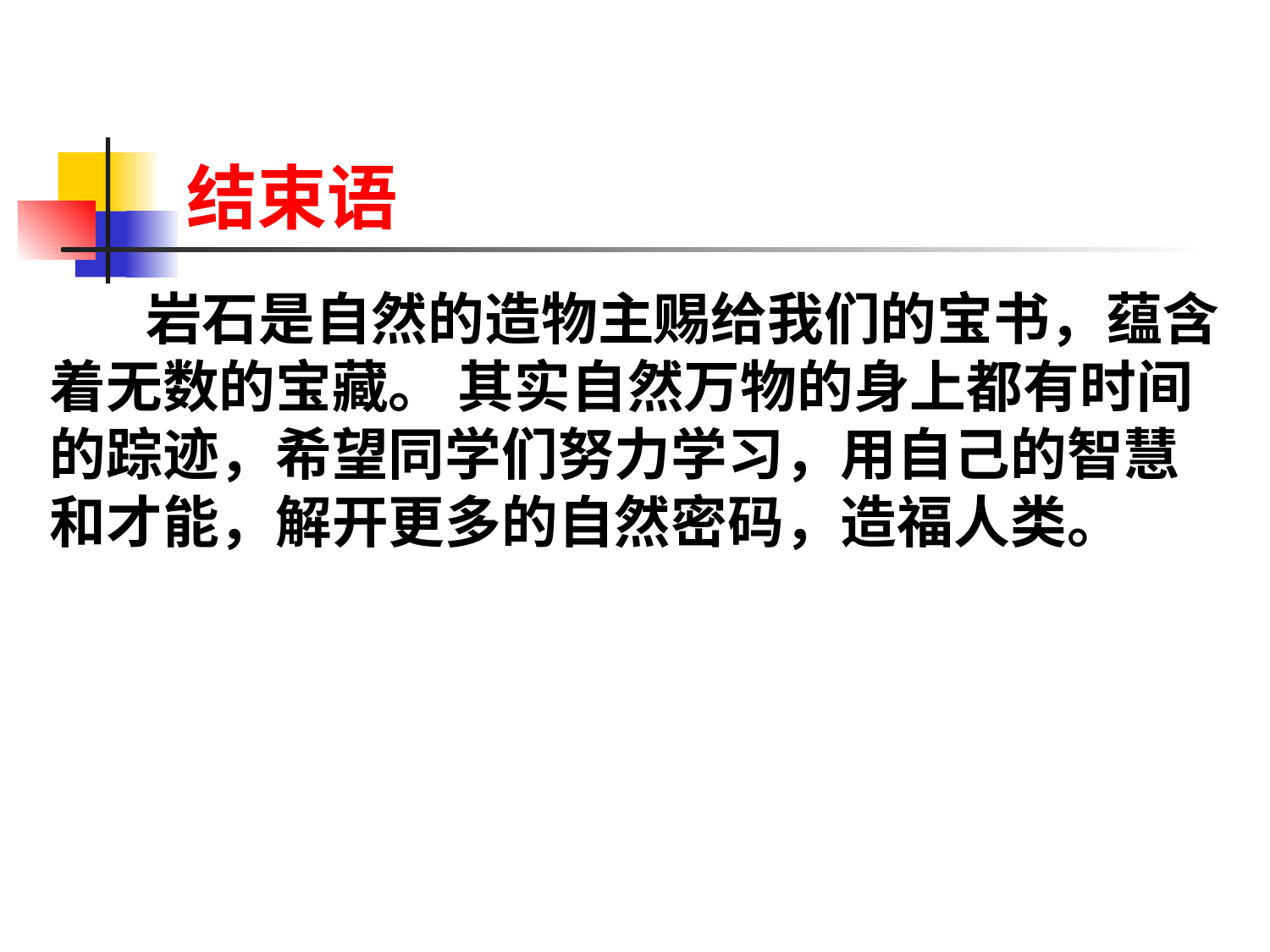

结束语
        岩石是自然的造物主赐给我们的宝书，蕴含着无数的宝藏。 其实自然万物的身上都有时间的踪迹，希望同学们努力学习，用自己的智慧和才能，解开更多的自然密码，造福人类。